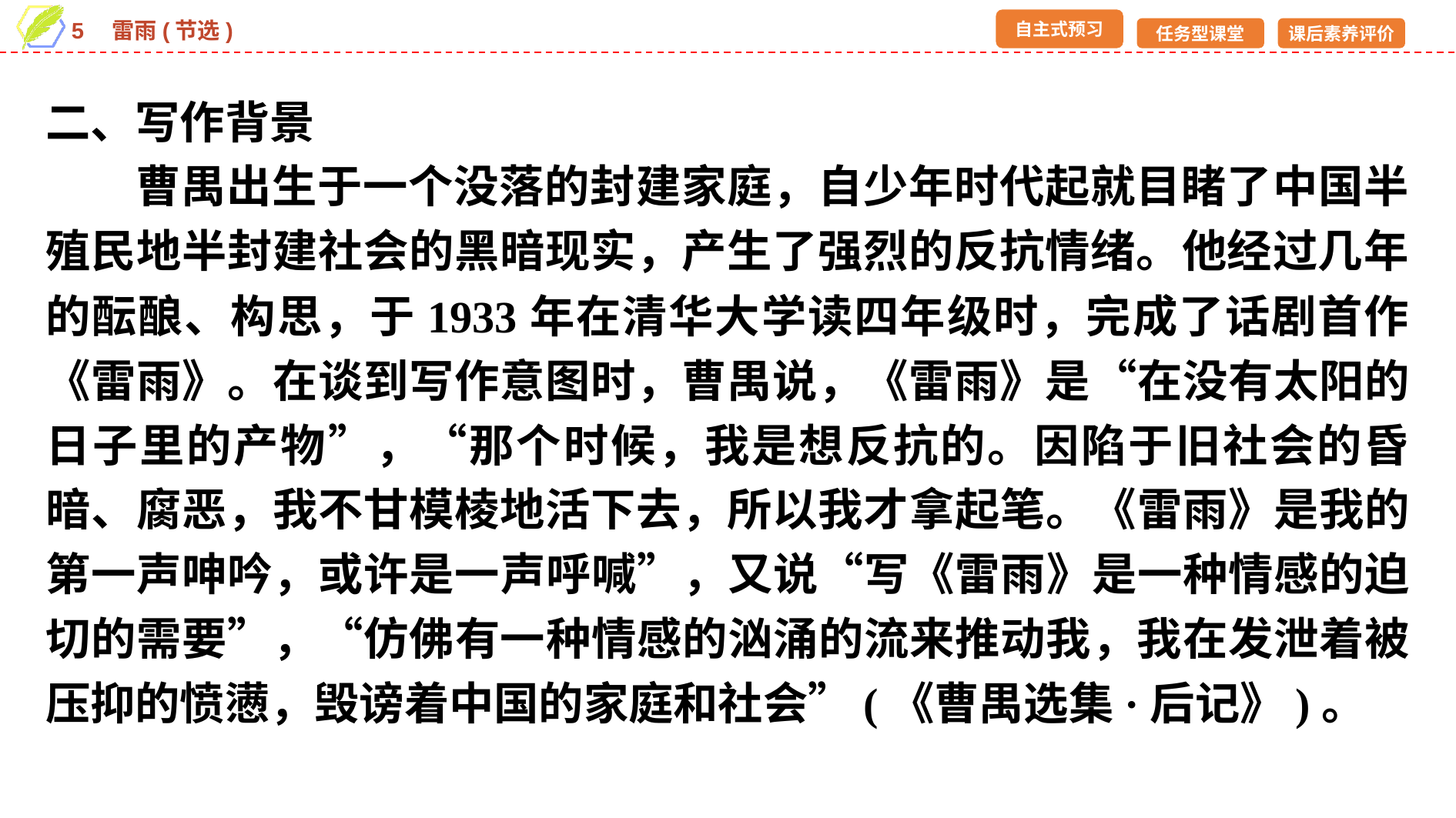

二、写作背景
曹禺出生于一个没落的封建家庭，自少年时代起就目睹了中国半殖民地半封建社会的黑暗现实，产生了强烈的反抗情绪。他经过几年的酝酿、构思，于1933年在清华大学读四年级时，完成了话剧首作《雷雨》。在谈到写作意图时，曹禺说，《雷雨》是“在没有太阳的日子里的产物”，“那个时候，我是想反抗的。因陷于旧社会的昏暗、腐恶，我不甘模棱地活下去，所以我才拿起笔。《雷雨》是我的第一声呻吟，或许是一声呼喊”，又说“写《雷雨》是一种情感的迫切的需要”，“仿佛有一种情感的汹涌的流来推动我，我在发泄着被压抑的愤懑，毁谤着中国的家庭和社会”(《曹禺选集·后记》)。